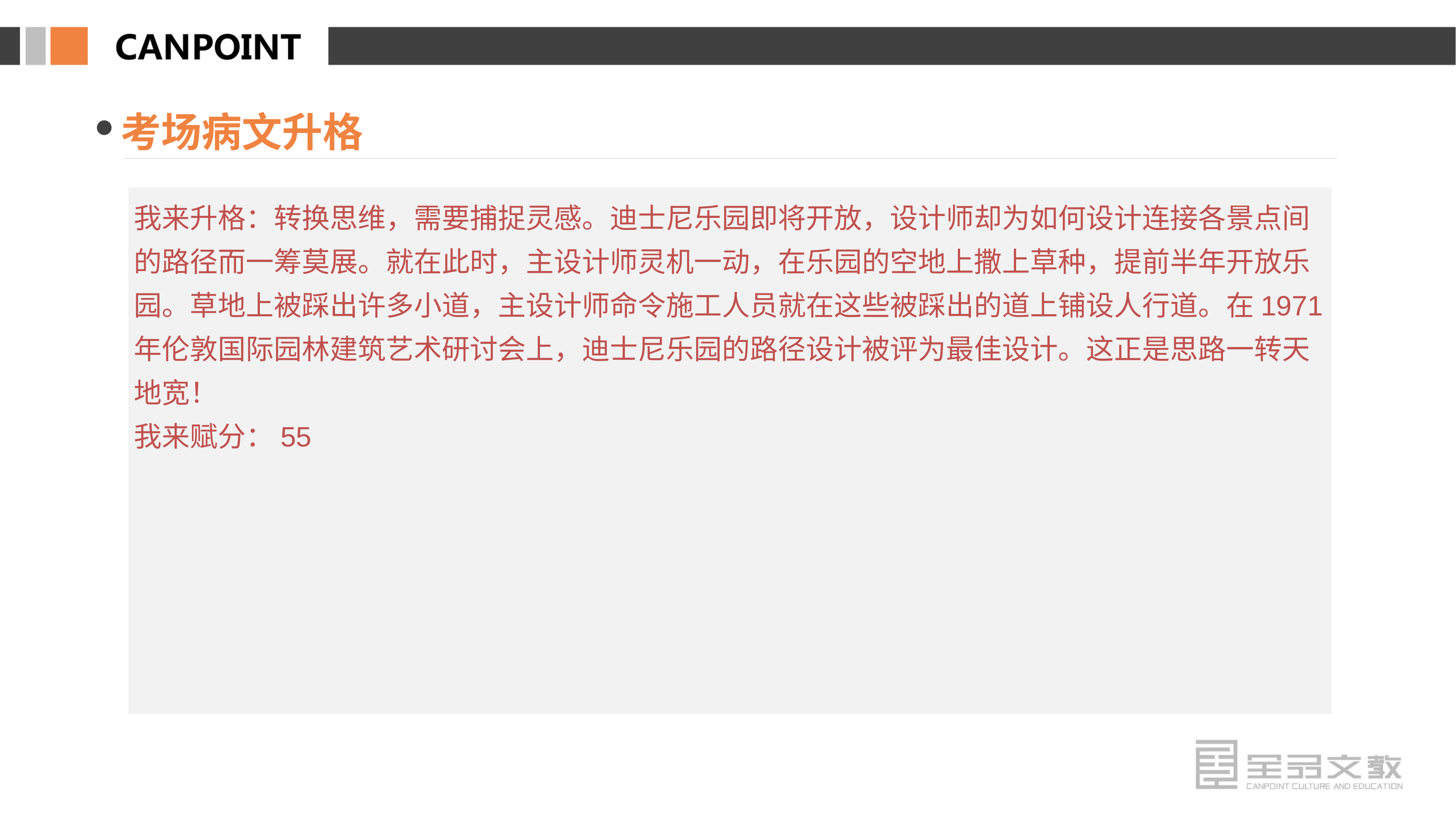

考场病文升格

我来升格：转换思维，需要捕捉灵感。迪士尼乐园即将开放，设计师却为如何设计连接各景点间的路径而一筹莫展。就在此时，主设计师灵机一动，在乐园的空地上撒上草种，提前半年开放乐园。草地上被踩出许多小道，主设计师命令施工人员就在这些被踩出的道上铺设人行道。在1971年伦敦国际园林建筑艺术研讨会上，迪士尼乐园的路径设计被评为最佳设计。这正是思路一转天地宽！
我来赋分：55